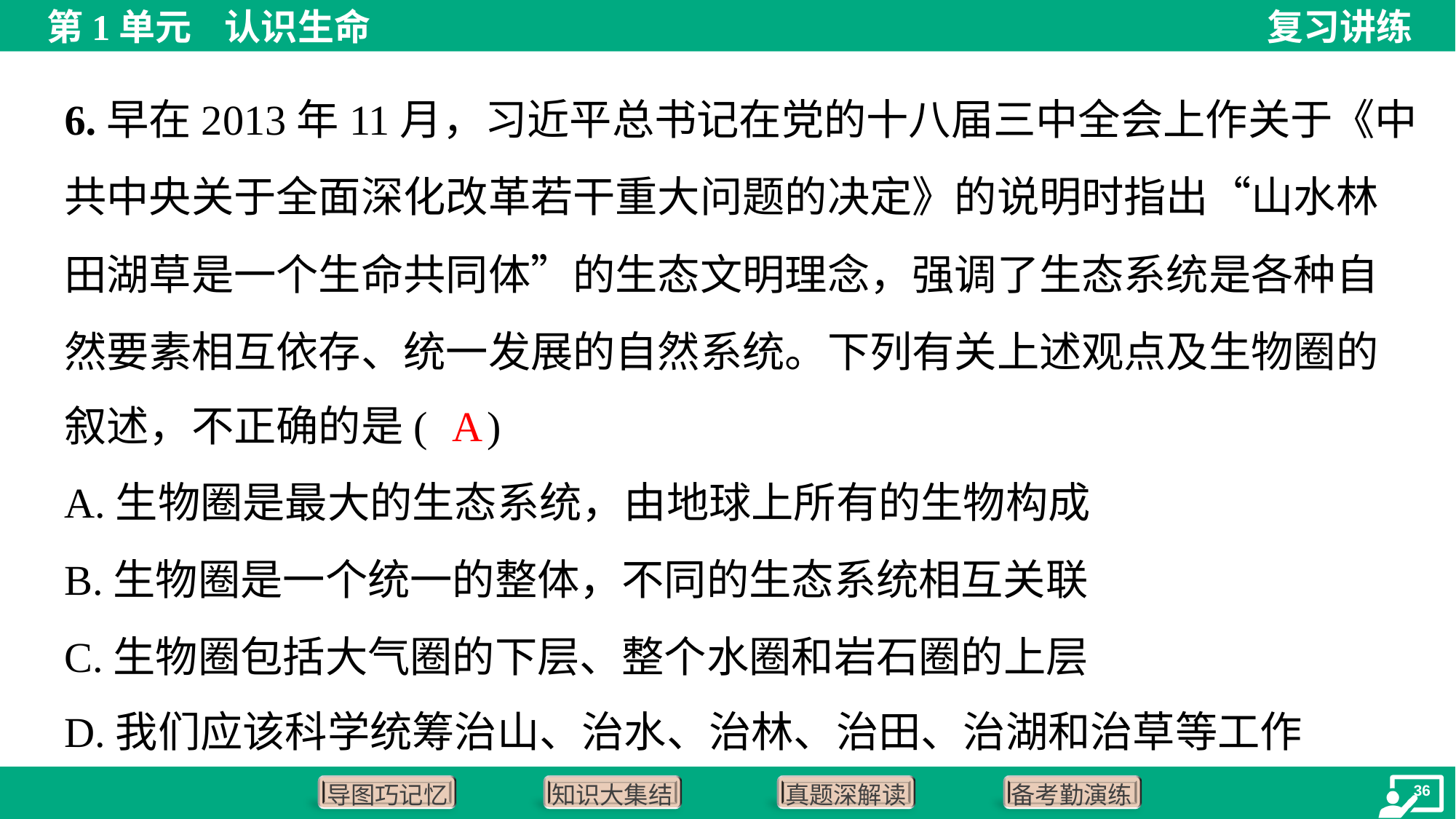

6.早在2013年11月，习近平总书记在党的十八届三中全会上作关于《中
共中央关于全面深化改革若干重大问题的决定》的说明时指出“山水林
田湖草是一个生命共同体”的生态文明理念，强调了生态系统是各种自
然要素相互依存、统一发展的自然系统。下列有关上述观点及生物圈的
叙述，不正确的是(     )
A
A.生物圈是最大的生态系统，由地球上所有的生物构成
B.生物圈是一个统一的整体，不同的生态系统相互关联
C.生物圈包括大气圈的下层、整个水圈和岩石圈的上层
D.我们应该科学统筹治山、治水、治林、治田、治湖和治草等工作